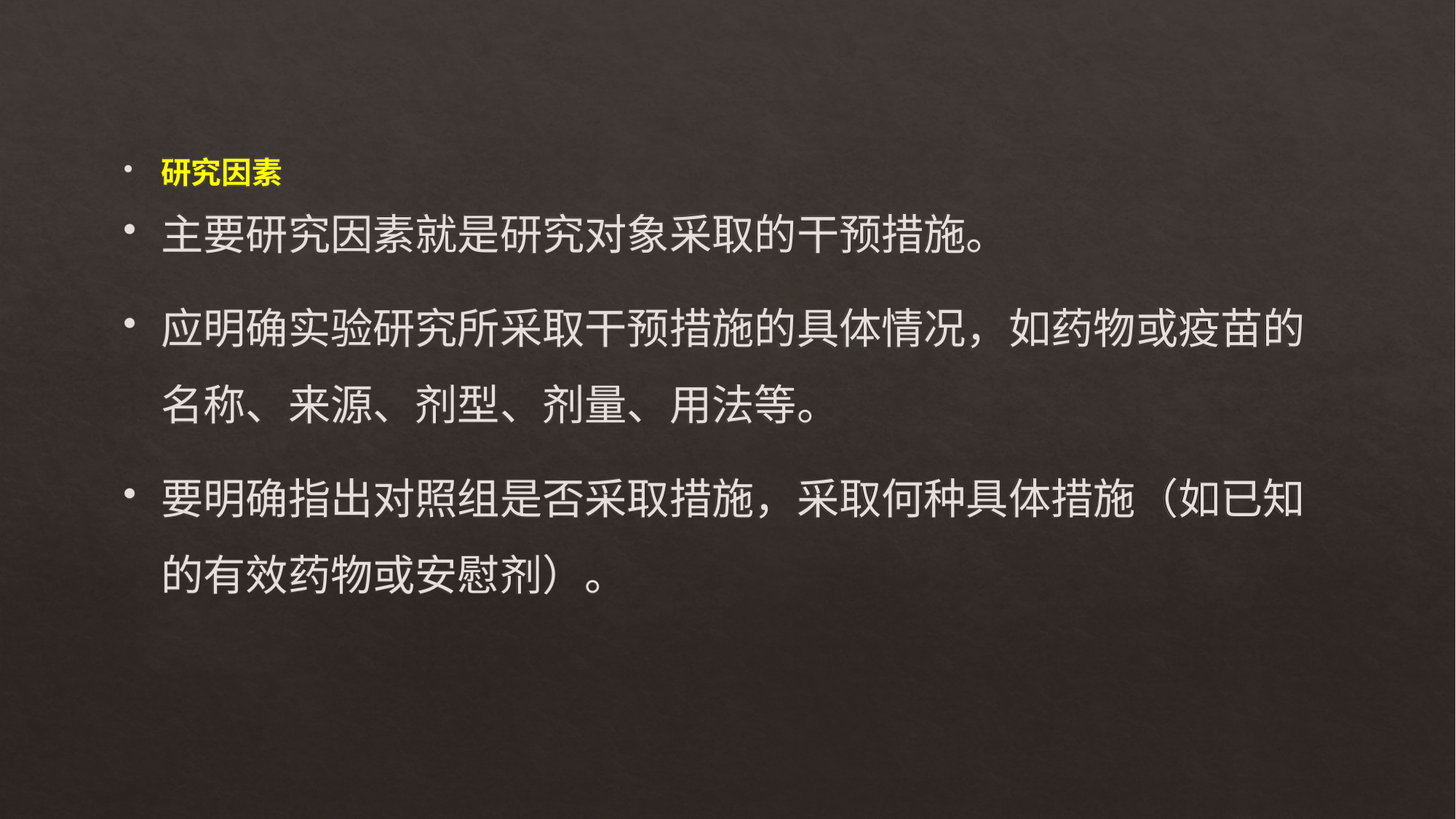

研究因素
主要研究因素就是研究对象采取的干预措施。
应明确实验研究所采取干预措施的具体情况，如药物或疫苗的名称、来源、剂型、剂量、用法等。
要明确指出对照组是否采取措施，采取何种具体措施（如已知的有效药物或安慰剂）。